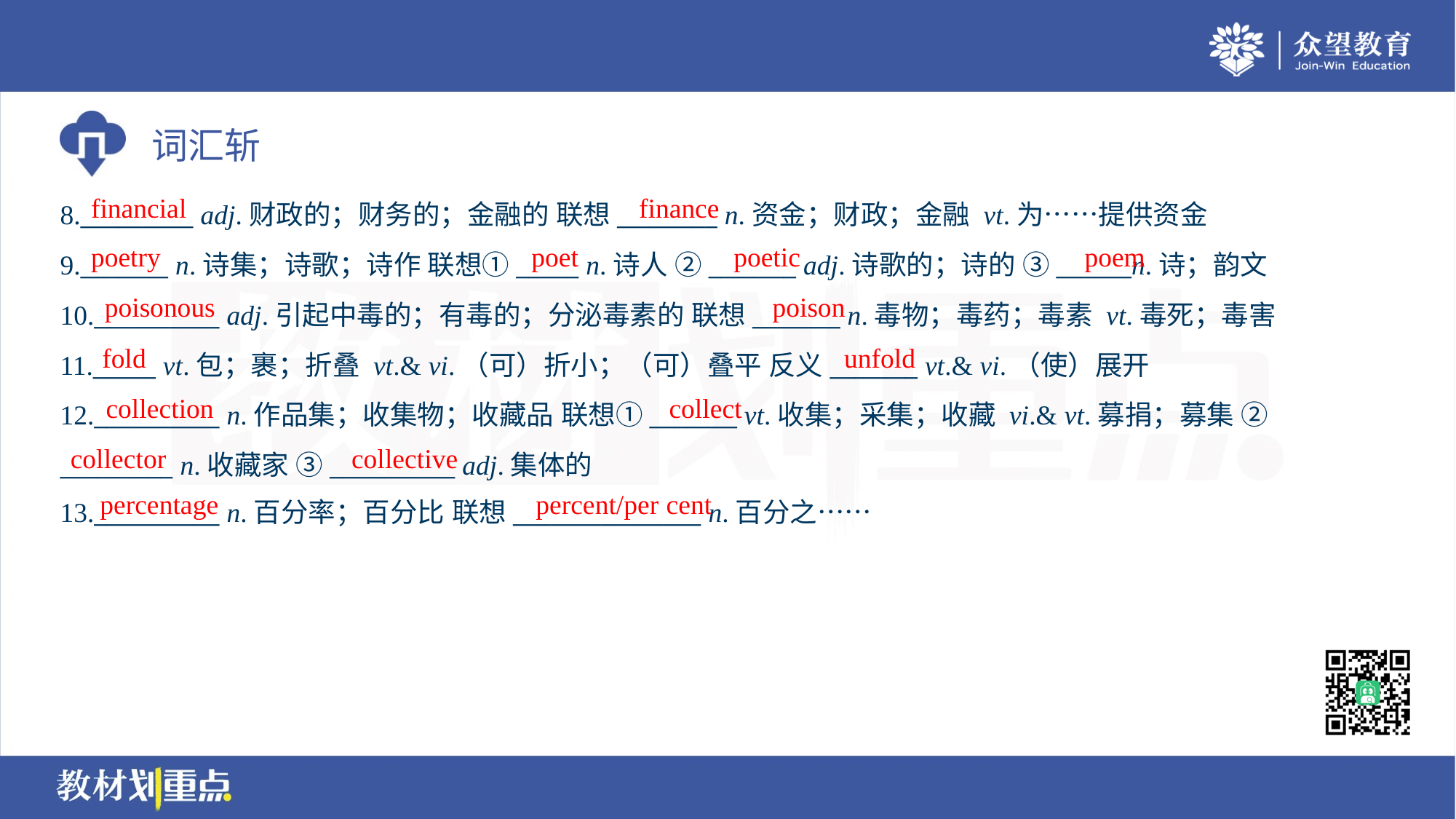

financial
finance
8._________ adj.财政的；财务的；金融的 联想________ n.资金；财政；金融 vt.为……提供资金
9._______ n.诗集；诗歌；诗作 联想①_____ n.诗人 ②_______ adj.诗歌的；诗的 ③______n.诗；韵文
10.__________ adj.引起中毒的；有毒的；分泌毒素的 联想_______ n.毒物；毒药；毒素 vt.毒死；毒害
11._____ vt.包；裹；折叠 vt.& vi.（可）折小；（可）叠平 反义_______ vt.& vi.（使）展开
12.__________ n.作品集；收集物；收藏品 联想①_______ vt.收集；采集；收藏 vi.& vt.募捐；募集 ②
_________ n.收藏家 ③__________ adj.集体的
13.__________ n.百分率；百分比 联想_______________ n.百分之……
poetry
poet
poetic
poem
poisonous
poison
fold
unfold
collection
collect
collector
collective
percentage
percent/per cent